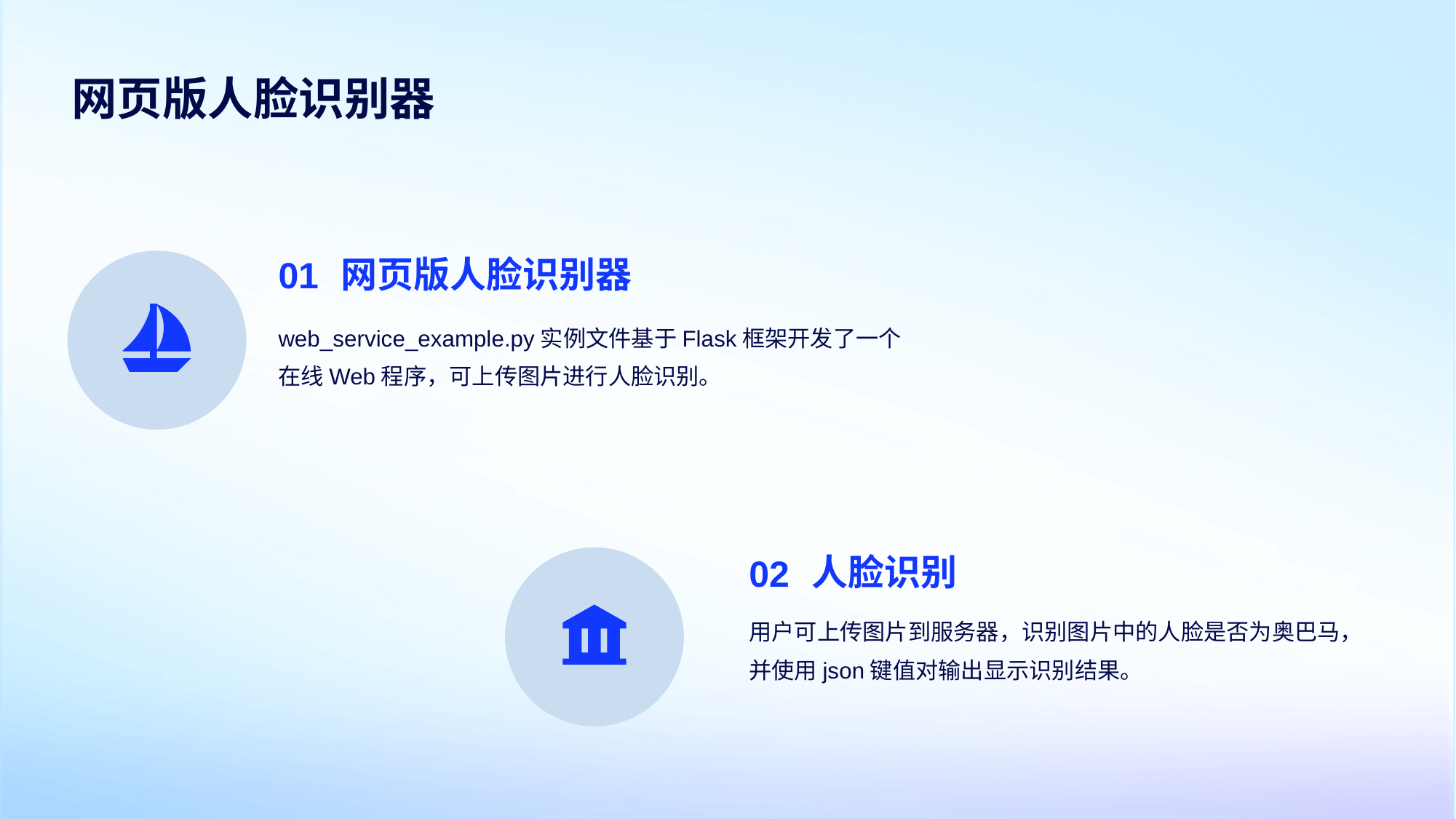

网页版人脸识别器
01
网页版人脸识别器

web_service_example.py实例文件基于Flask框架开发了一个在线Web程序，可上传图片进行人脸识别。
02
人脸识别

用户可上传图片到服务器，识别图片中的人脸是否为奥巴马，并使用json键值对输出显示识别结果。